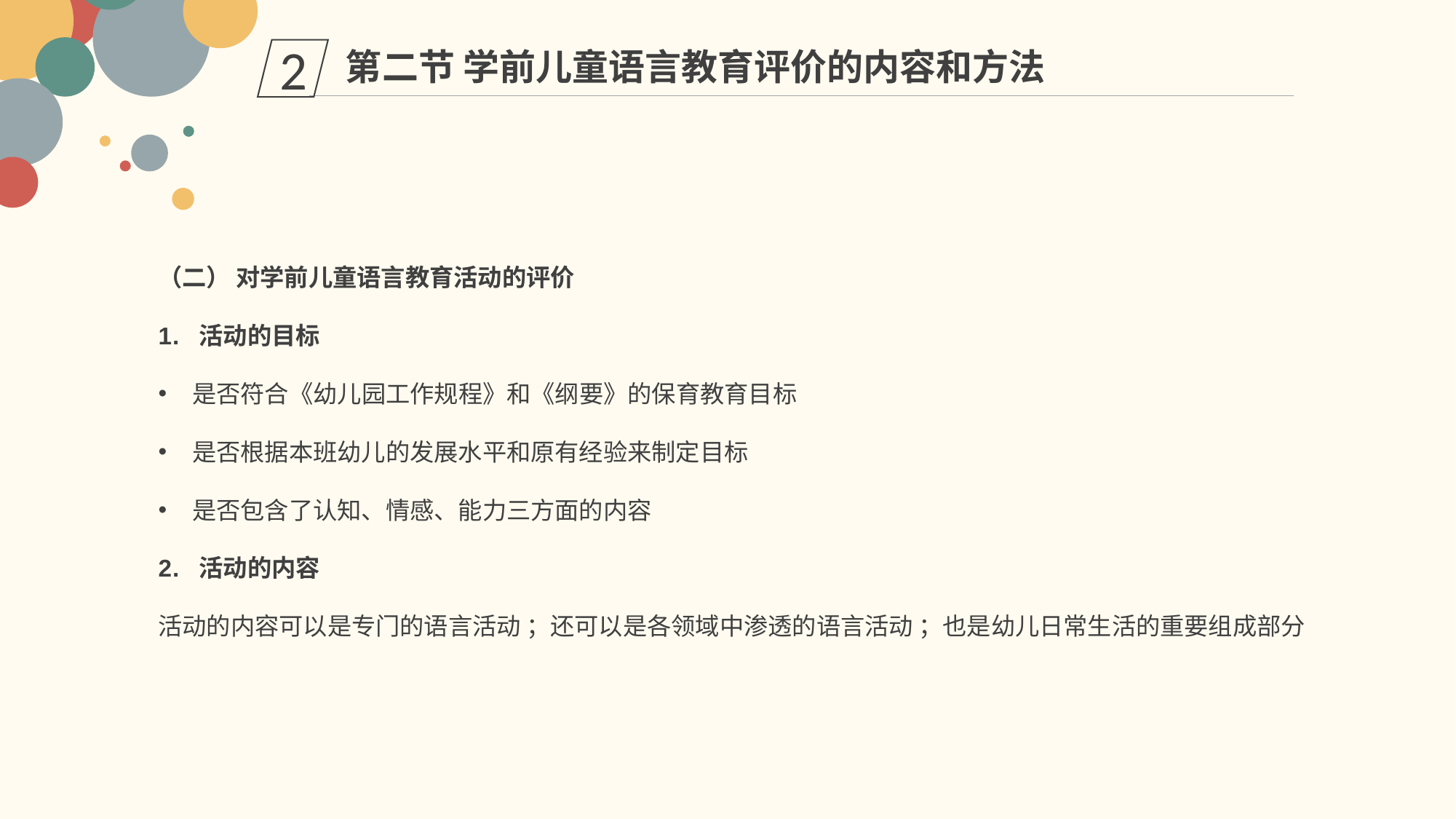

第二节 学前儿童语言教育评价的内容和方法
2
（二） 对学前儿童语言教育活动的评价
活动的目标
是否符合《幼儿园工作规程》和《纲要》的保育教育目标
是否根据本班幼儿的发展水平和原有经验来制定目标
是否包含了认知、情感、能力三方面的内容
活动的内容
活动的内容可以是专门的语言活动 ；还可以是各领域中渗透的语言活动 ；也是幼儿日常生活的重要组成部分